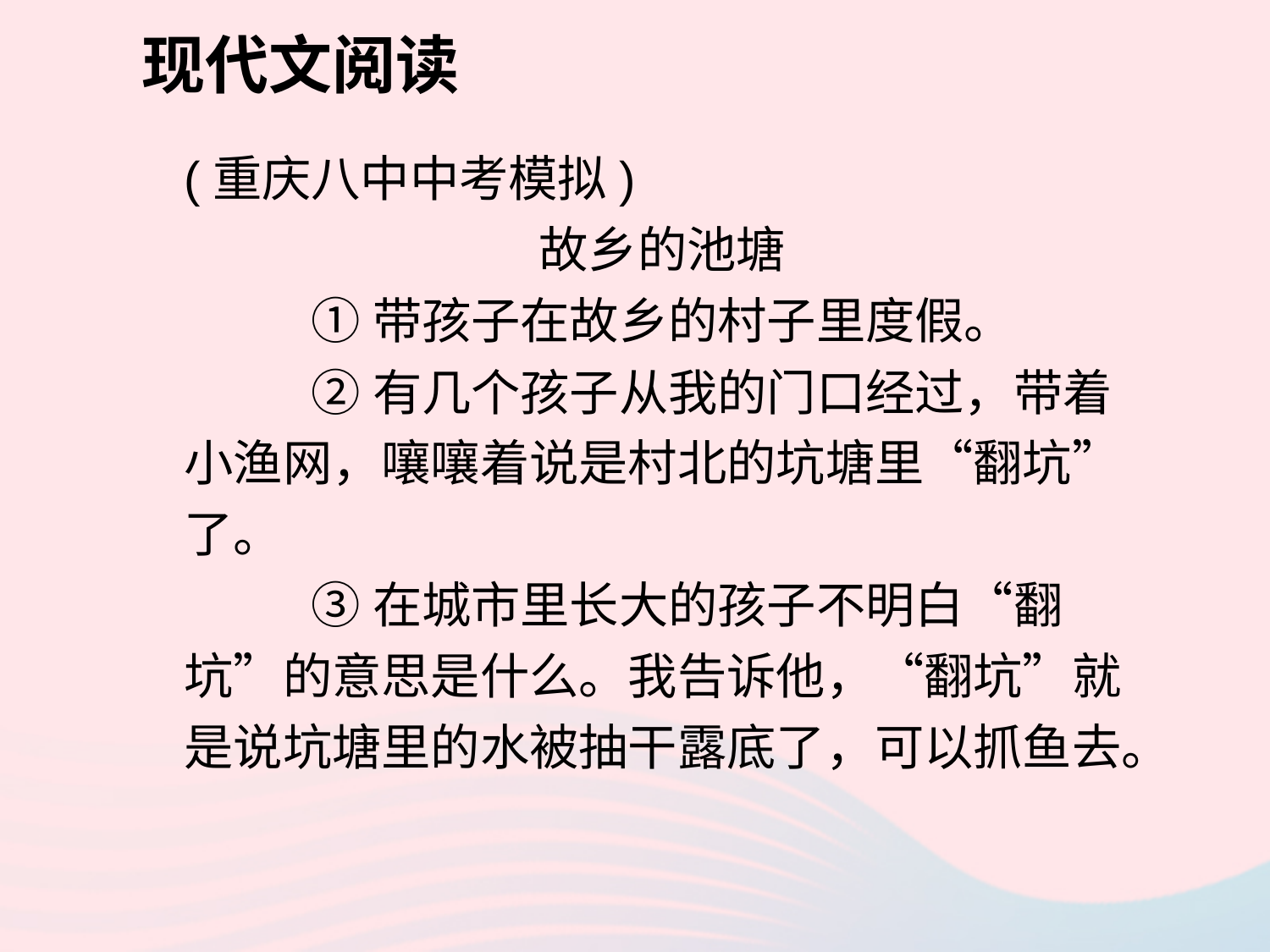

现代文阅读
(重庆八中中考模拟)
故乡的池塘
	①带孩子在故乡的村子里度假。
	②有几个孩子从我的门口经过，带着小渔网，嚷嚷着说是村北的坑塘里“翻坑”了。
	③在城市里长大的孩子不明白“翻坑”的意思是什么。我告诉他，“翻坑”就是说坑塘里的水被抽干露底了，可以抓鱼去。